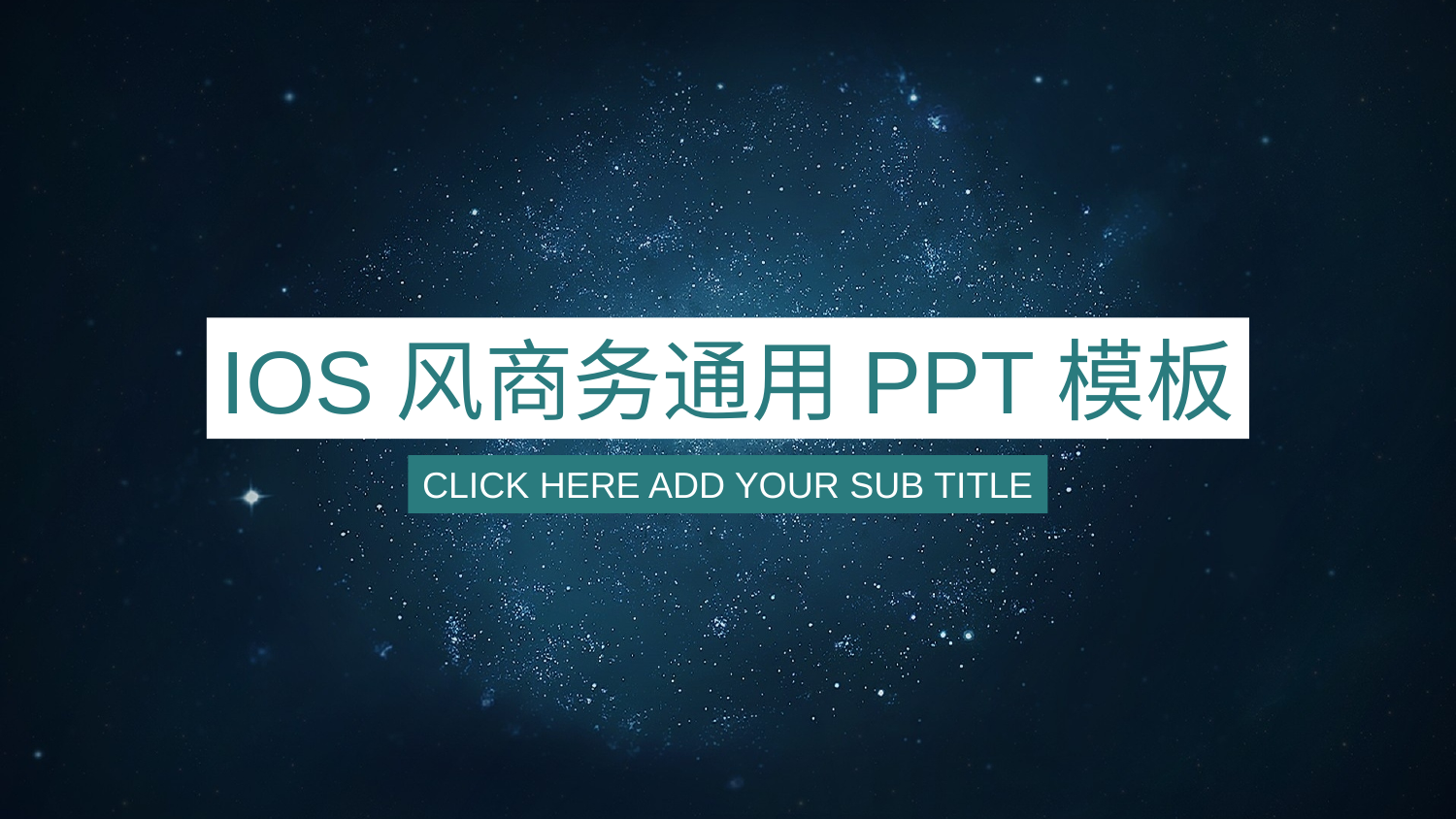

IOS风商务通用PPT模板
CLICK HERE ADD YOUR SUB TITLE